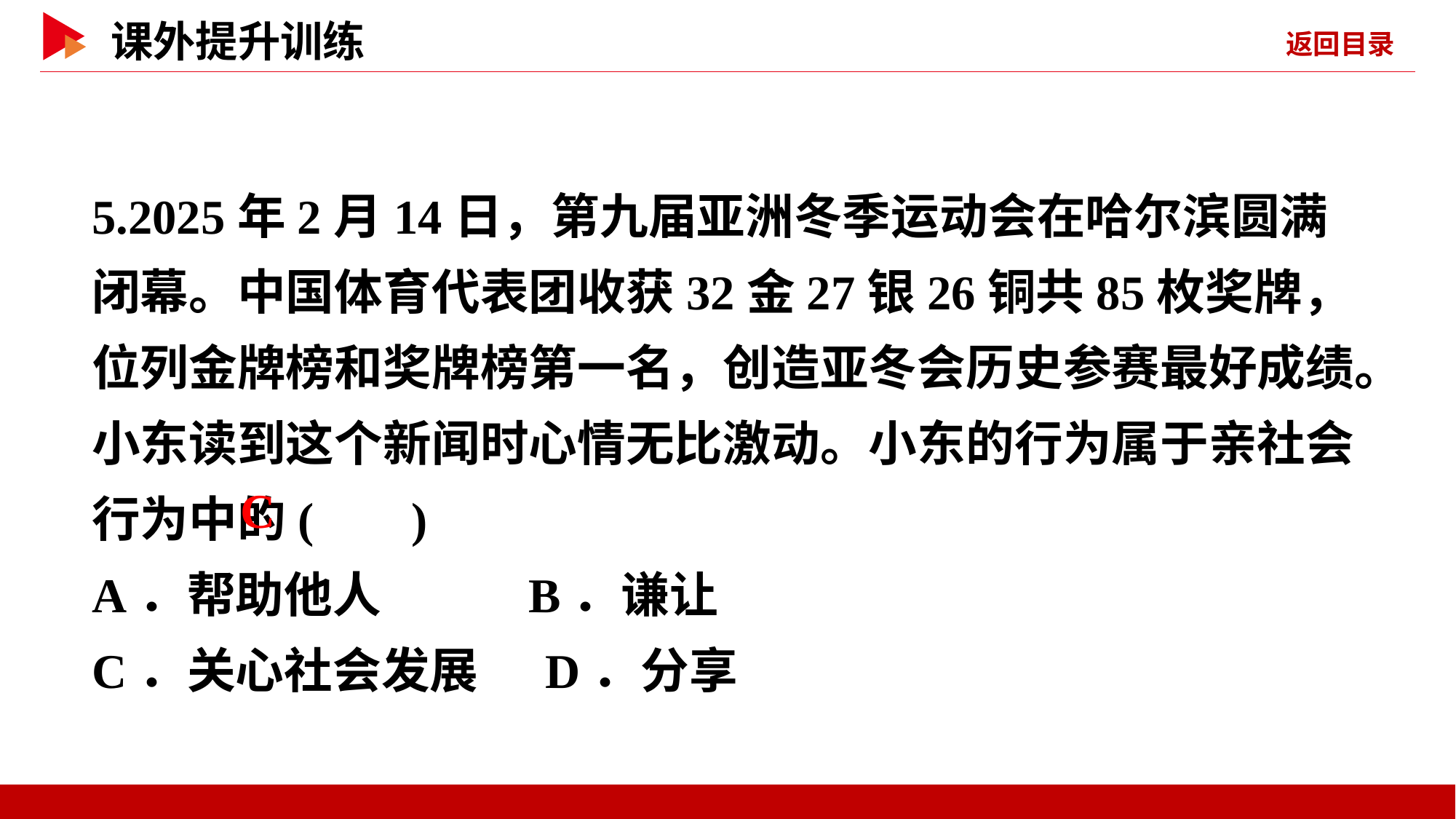

5.2025年2月14日，第九届亚洲冬季运动会在哈尔滨圆满闭幕。中国体育代表团收获32金27银26铜共85枚奖牌，位列金牌榜和奖牌榜第一名，创造亚冬会历史参赛最好成绩。小东读到这个新闻时心情无比激动。小东的行为属于亲社会行为中的(        )
A．帮助他人            	B．谦让
C．关心社会发展     D．分享
   C